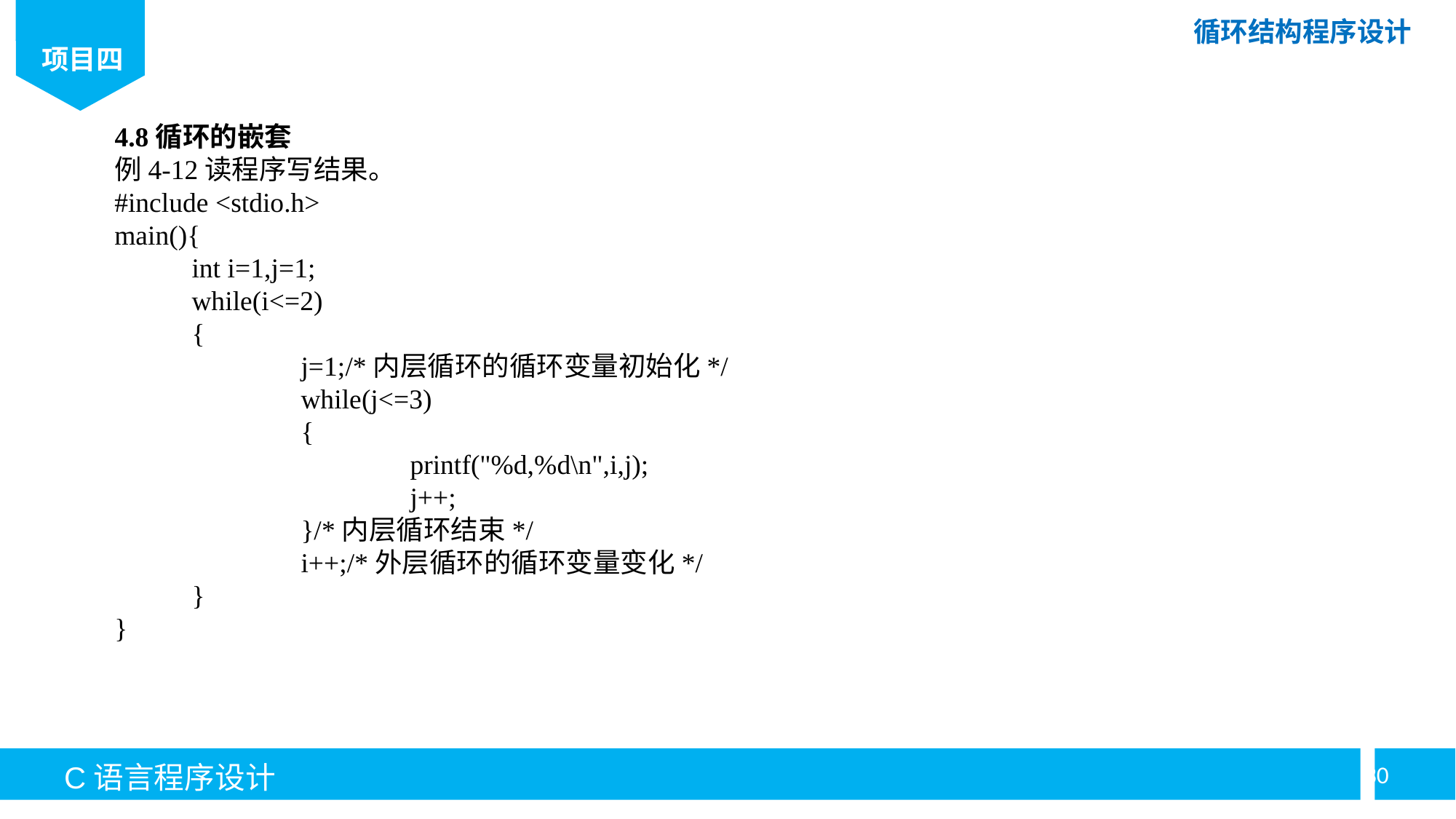

4.8循环的嵌套
例4-12读程序写结果。
#include <stdio.h>
main(){
	int i=1,j=1;
	while(i<=2)
	{
		j=1;/*内层循环的循环变量初始化*/
		while(j<=3)
		{
			printf("%d,%d\n",i,j);
			j++;
		}/*内层循环结束*/
		i++;/*外层循环的循环变量变化*/
	}
}